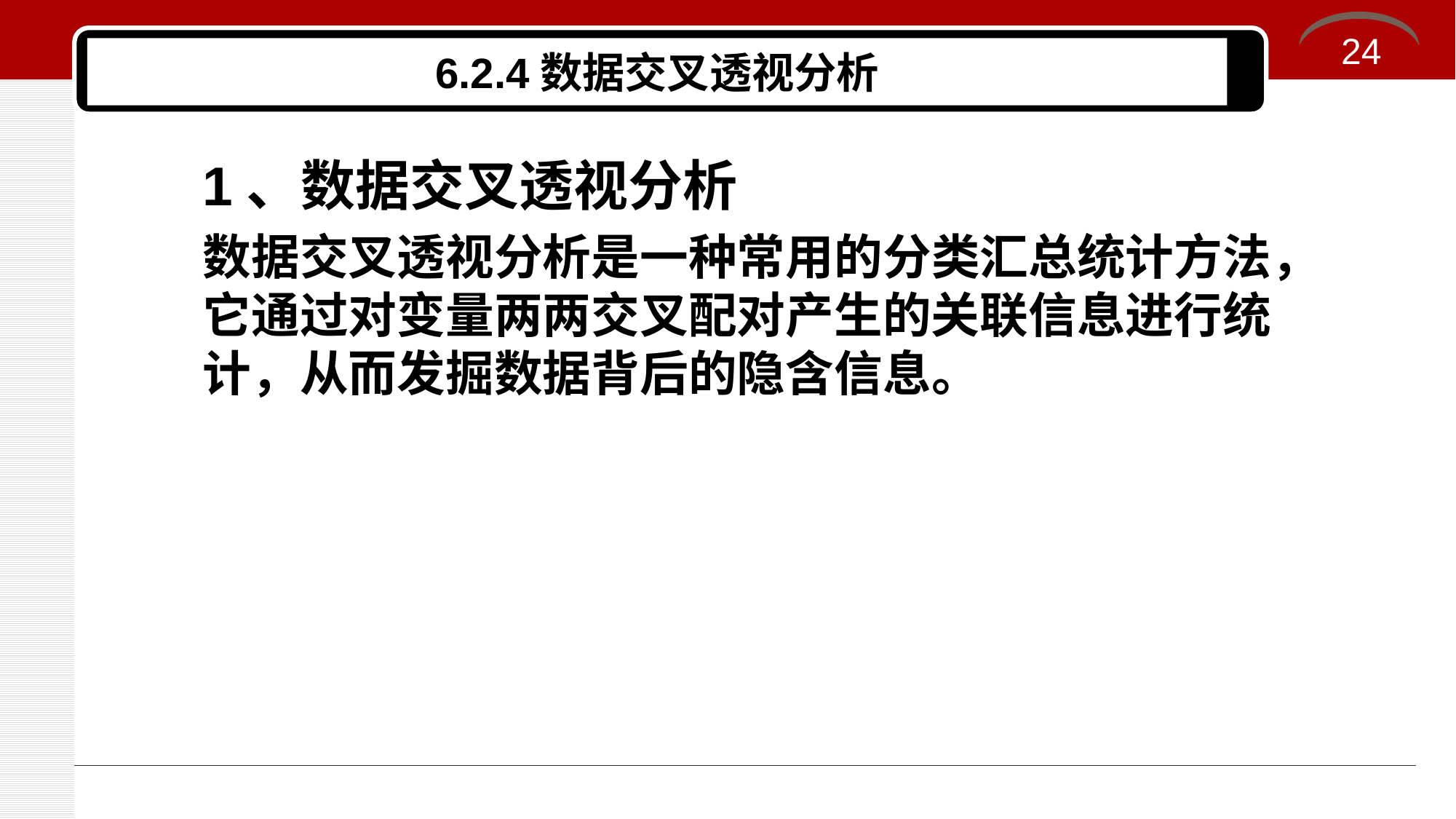

24
# 6.2.4数据交叉透视分析
1、数据交叉透视分析
数据交叉透视分析是一种常用的分类汇总统计方法，它通过对变量两两交叉配对产生的关联信息进行统计，从而发掘数据背后的隐含信息。